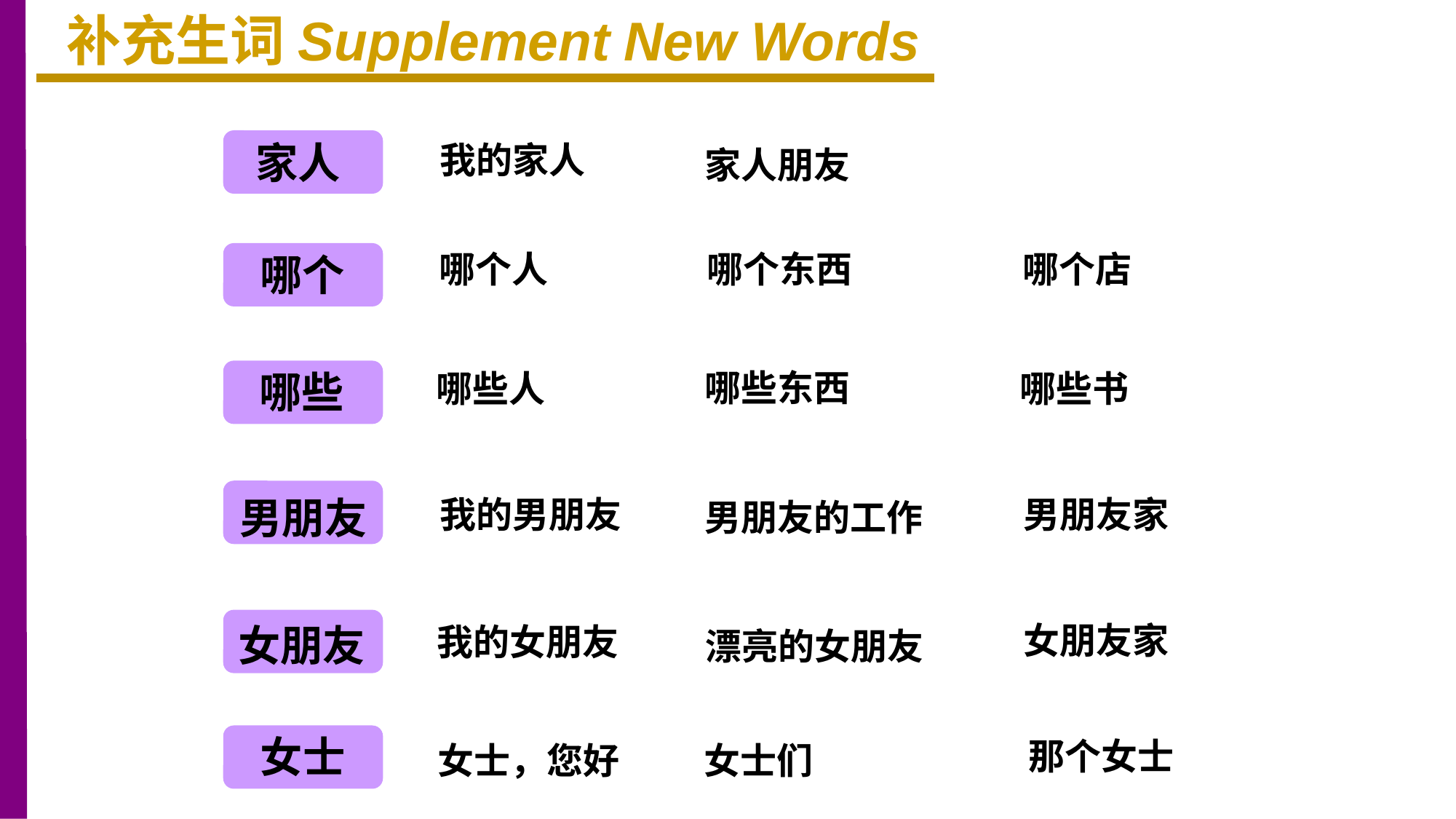

补充生词Supplement New Words
家人

我的家人
家人朋友
哪个人
哪个东西
哪个店
哪个

哪些东西
哪些

哪些人
哪些书

男朋友
我的男朋友
男朋友家
男朋友的工作

女朋友家
女朋友
我的女朋友
漂亮的女朋友
女士

那个女士
女士，您好
女士们